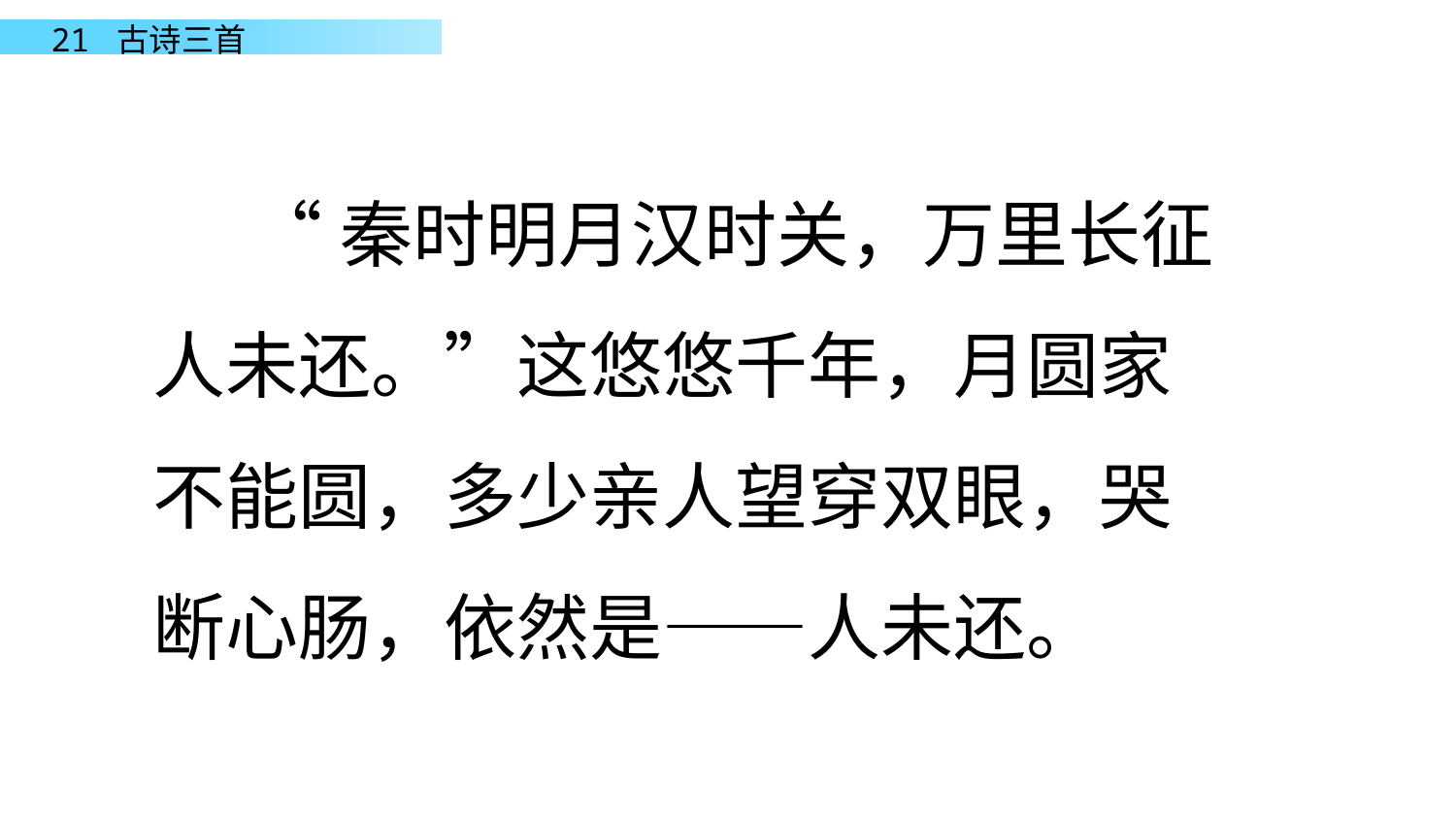

“秦时明月汉时关，万里长征人未还。”这悠悠千年，月圆家不能圆，多少亲人望穿双眼，哭断心肠，依然是——人未还。